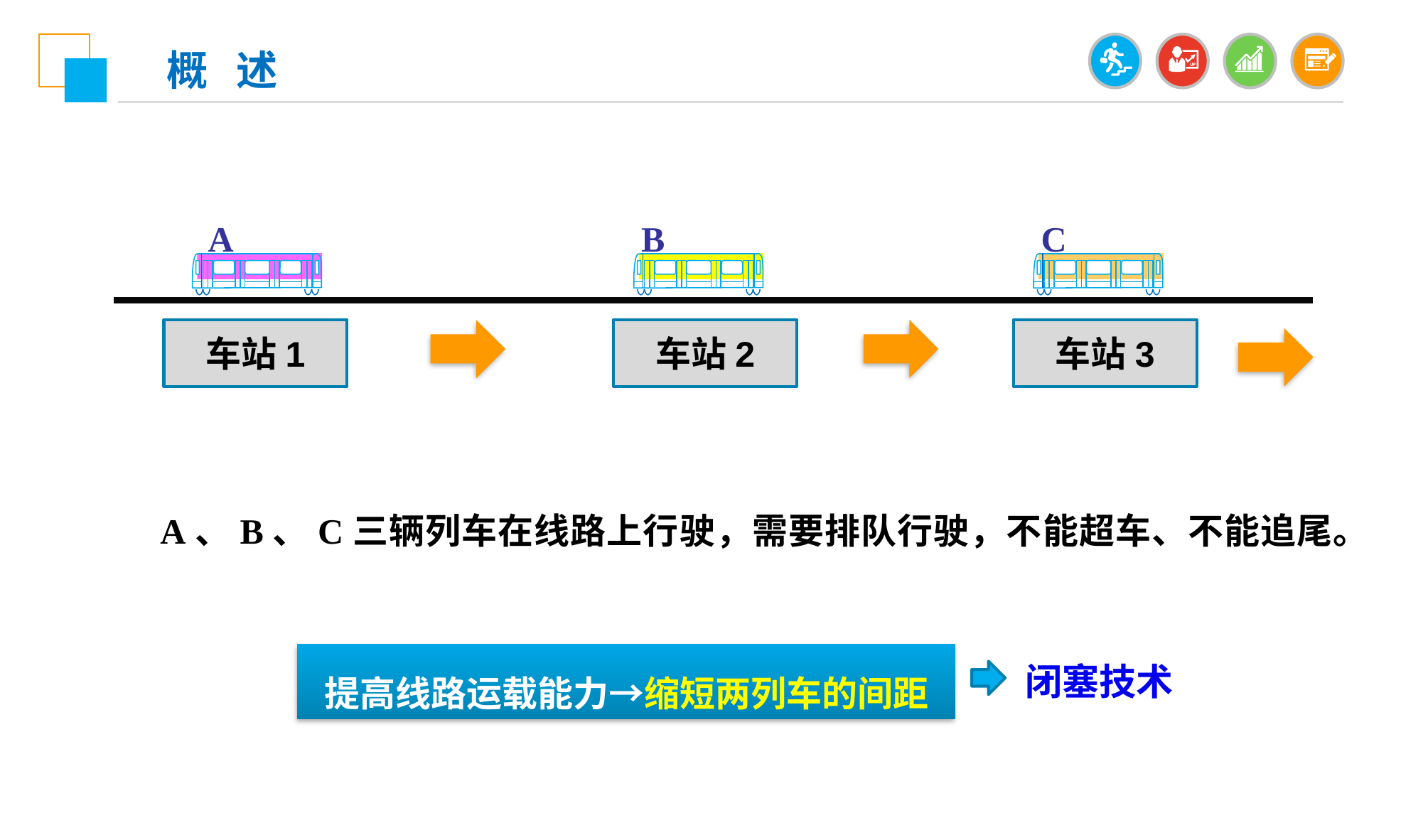

概   述
A
B
C

车站1

车站2

车站3

        A、B、C三辆列车在线路上行驶，需要排队行驶，不能超车、不能追尾。
提高线路运载能力→缩短两列车的间距
闭塞技术